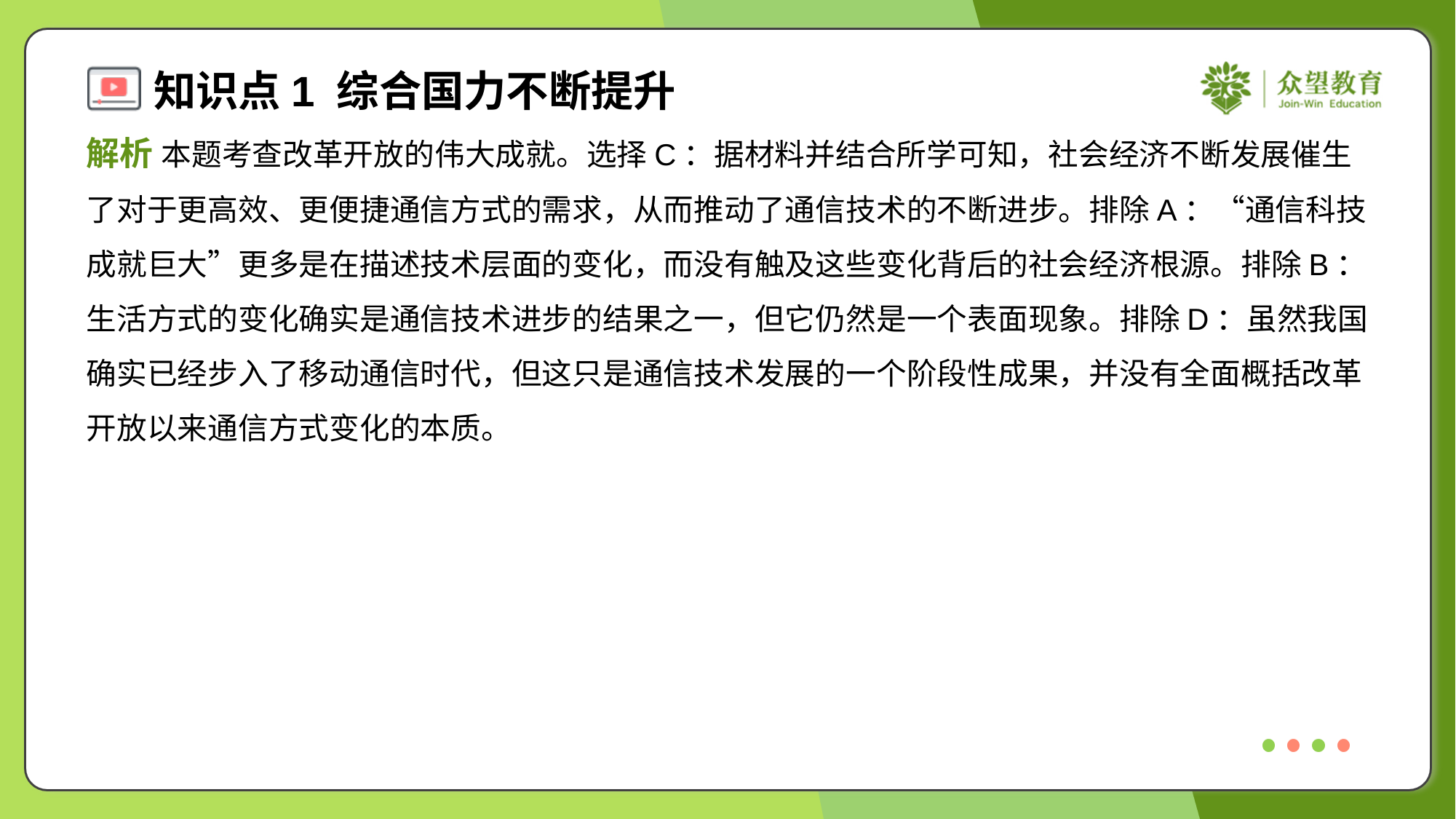

解析 本题考查改革开放的伟大成就。选择C：据材料并结合所学可知，社会经济不断发展催生
了对于更高效、更便捷通信方式的需求，从而推动了通信技术的不断进步。排除A：“通信科技
成就巨大”更多是在描述技术层面的变化，而没有触及这些变化背后的社会经济根源。排除B：
生活方式的变化确实是通信技术进步的结果之一，但它仍然是一个表面现象。排除D：虽然我国
确实已经步入了移动通信时代，但这只是通信技术发展的一个阶段性成果，并没有全面概括改革
开放以来通信方式变化的本质。